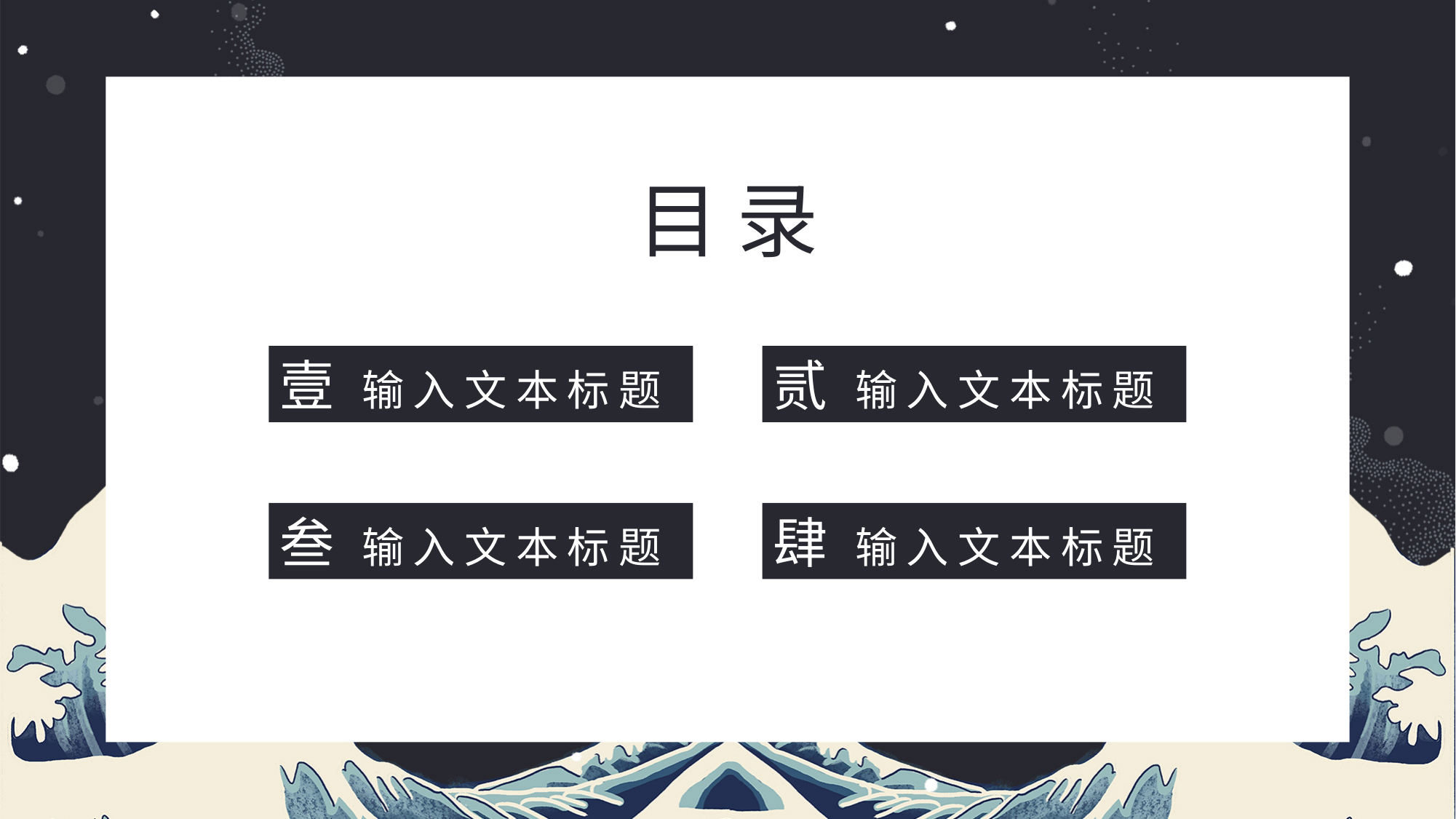

目 录
壹 输入文本标题
贰 输入文本标题
叁 输入文本标题
肆 输入文本标题